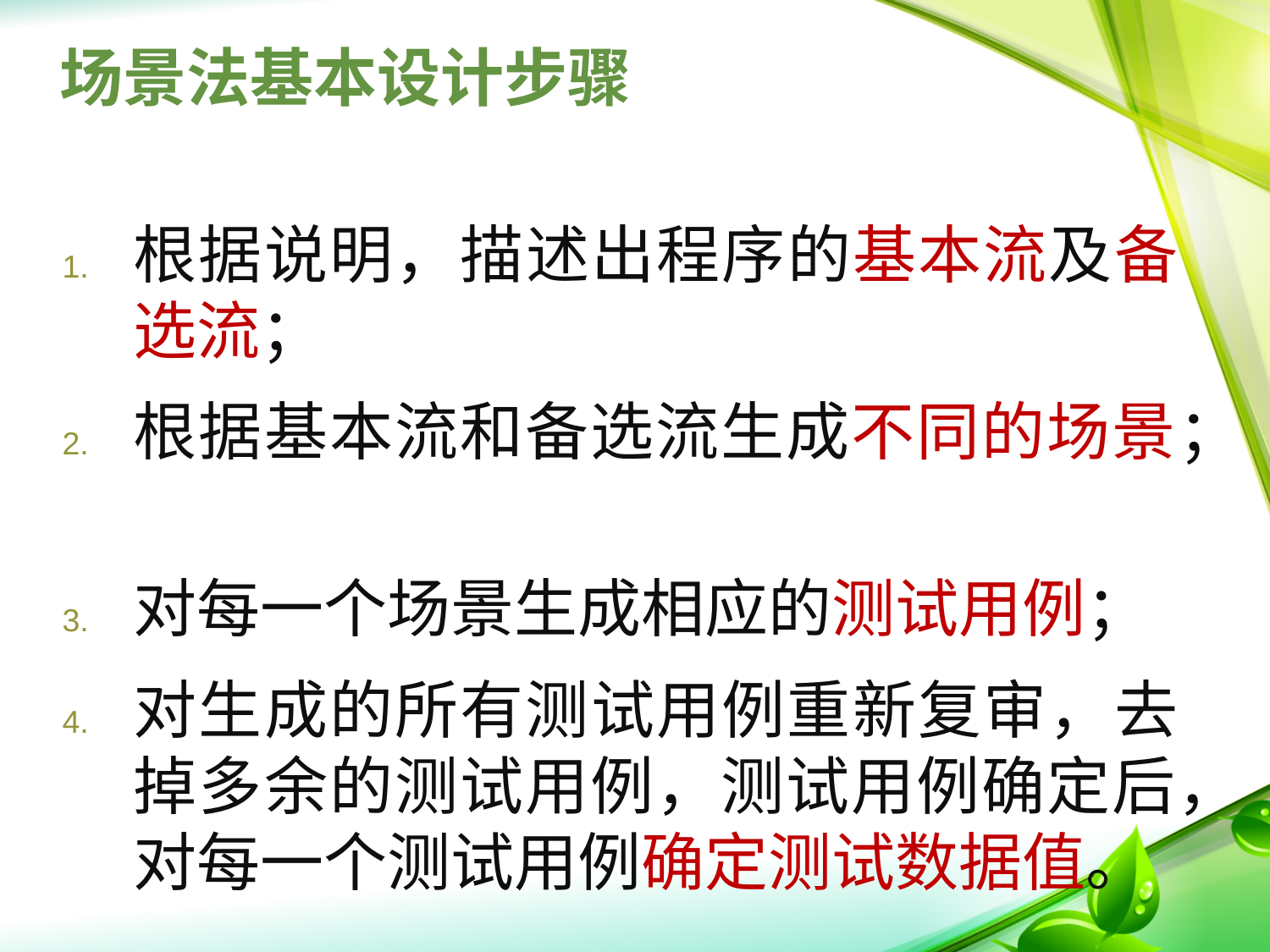

# 场景法基本设计步骤

根据说明，描述出程序的基本流及备选流；
根据基本流和备选流生成不同的场景；
对每一个场景生成相应的测试用例；
对生成的所有测试用例重新复审，去掉多余的测试用例，测试用例确定后，对每一个测试用例确定测试数据值。